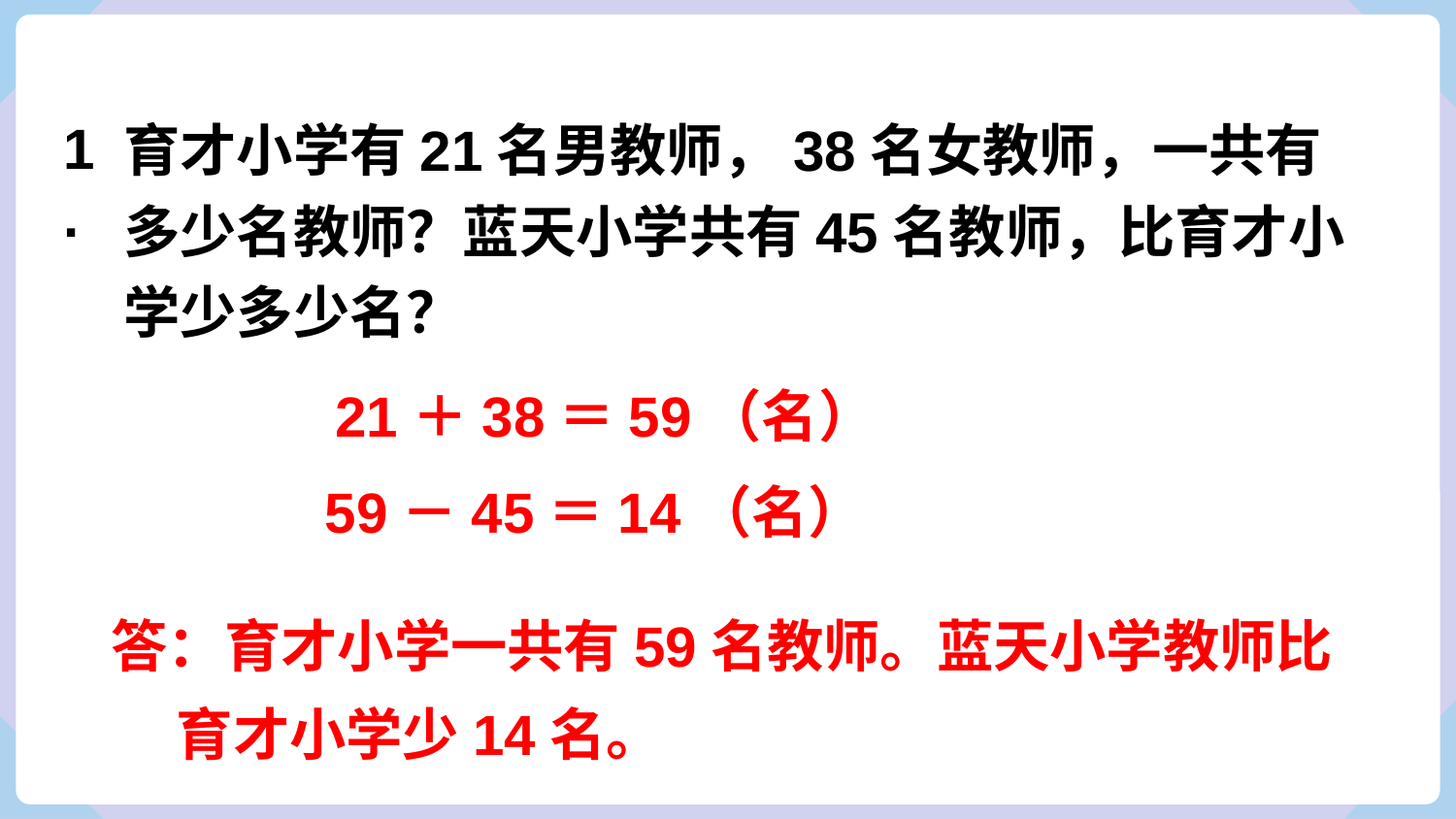

育才小学有21名男教师，38名女教师，一共有多少名教师？蓝天小学共有45名教师，比育才小学少多少名？
1.
21＋38＝59（名）
59－45＝14（名）
答：育才小学一共有59名教师。蓝天小学教师比
    育才小学少14名。